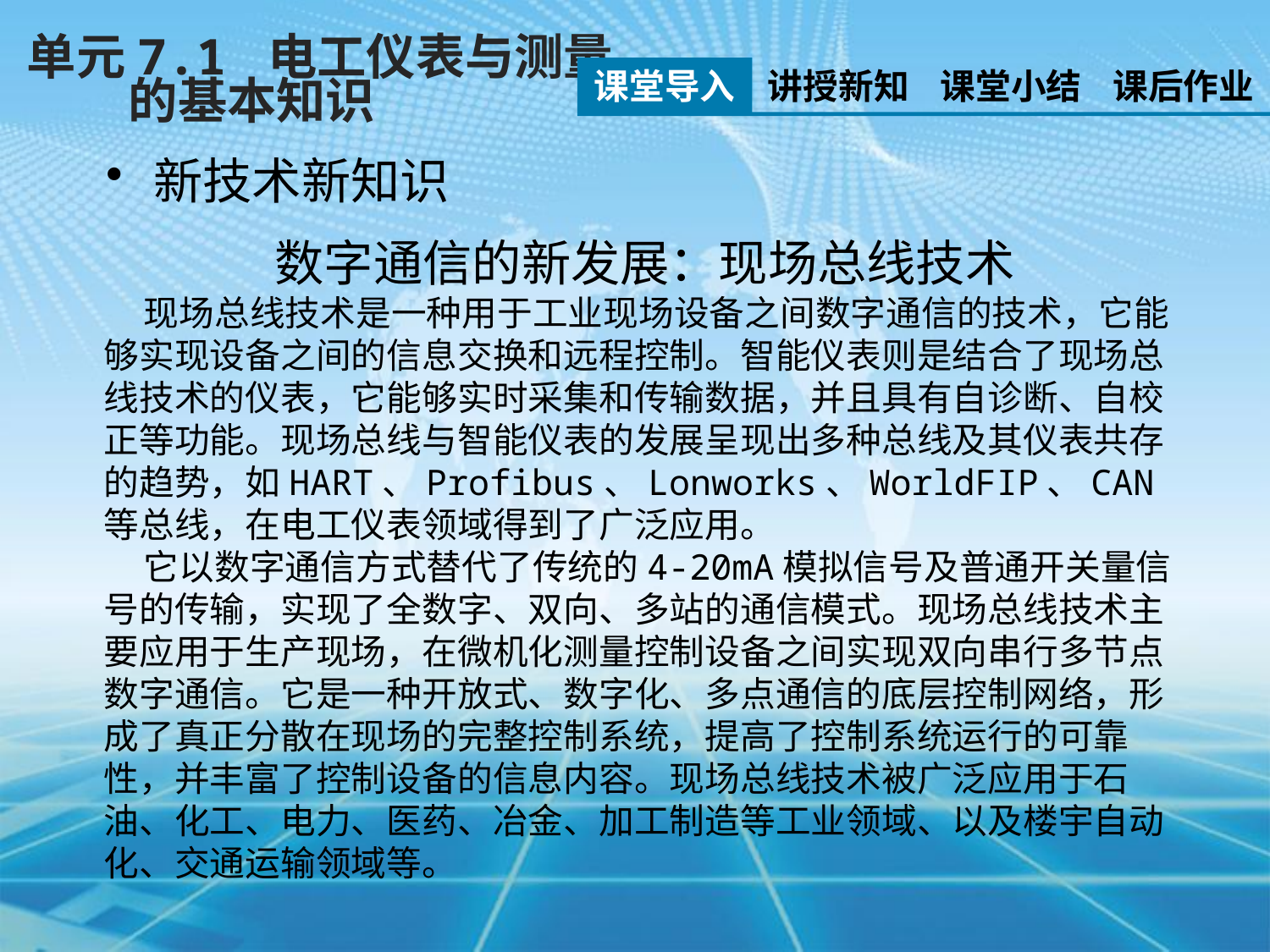

单元7.1 电工仪表与测量
        的基本知识
课堂导入
讲授新知
课堂小结
课后作业
新技术新知识
数字通信的新发展：现场总线技术
    现场总线技术是一种用于工业现场设备之间数字通信的技术，它能够实现设备之间的信息交换和远程控制。智能仪表则是结合了现场总线技术的仪表，它能够实时采集和传输数据，并且具有自诊断、自校正等功能。现场总线与智能仪表的发展呈现出多种总线及其仪表共存的趋势，如HART、Profibus、Lonworks、WorldFIP、CAN等总线，在电工仪表领域得到了广泛应用。
    它以数字通信方式替代了传统的4-20mA模拟信号及普通开关量信号的传输，实现了全数字、双向、多站的通信模式。现场总线技术主要应用于生产现场，在微机化测量控制设备之间实现双向串行多节点数字通信。它是一种开放式、数字化、多点通信的底层控制网络，形成了真正分散在现场的完整控制系统，提高了控制系统运行的可靠性，并丰富了控制设备的信息内容。现场总线技术被广泛应用于石油、化工、电力、医药、冶金、加工制造等工业领域、以及楼宇自动化、交通运输领域等。